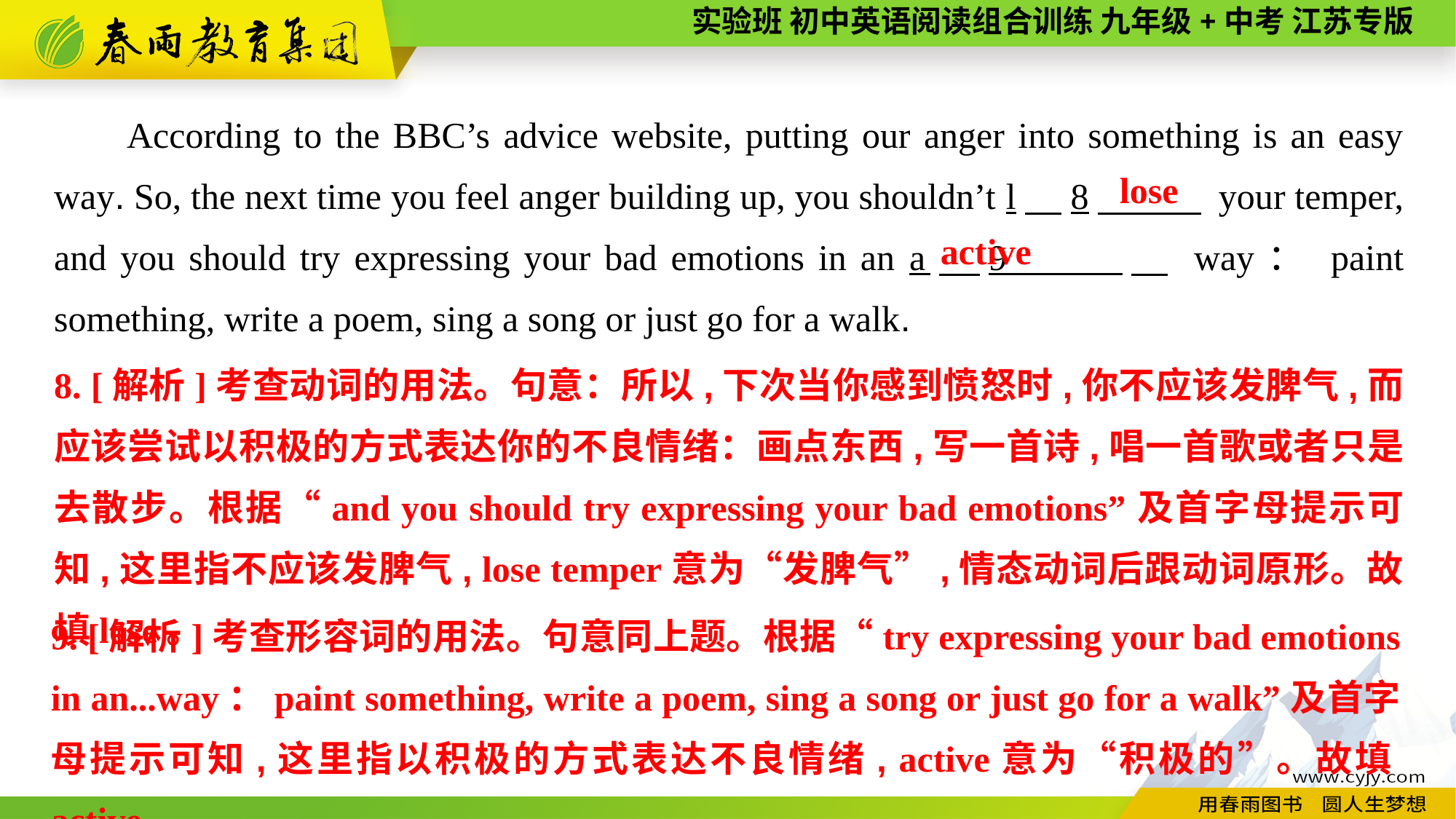

According to the BBC’s advice website, putting our anger into something is an easy way. So, the next time you feel anger building up, you shouldn’t l　8　         your temper, and you should try expressing your bad emotions in an a　9        　 way： paint something, write a poem, sing a song or just go for a walk.
lose
active
8. [解析]考查动词的用法。句意：所以,下次当你感到愤怒时,你不应该发脾气,而应该尝试以积极的方式表达你的不良情绪：画点东西,写一首诗,唱一首歌或者只是去散步。根据“and you should try expressing your bad emotions”及首字母提示可知,这里指不应该发脾气, lose temper意为“发脾气”,情态动词后跟动词原形。故填lose。
9. [解析]考查形容词的用法。句意同上题。根据“try expressing your bad emotions in an...way：paint something, write a poem, sing a song or just go for a walk”及首字母提示可知,这里指以积极的方式表达不良情绪, active意为“积极的”。故填active。